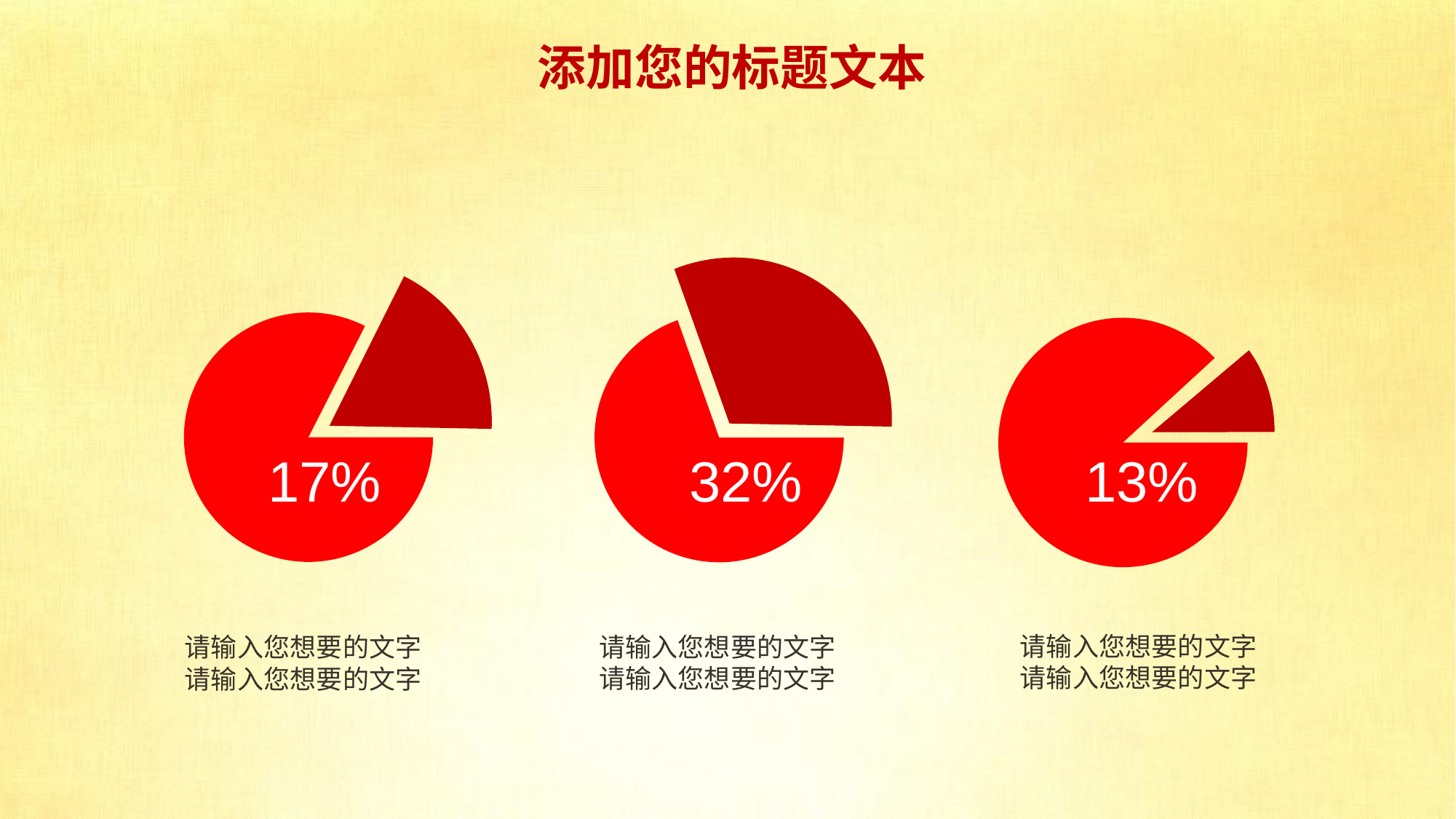

添加您的标题文本

17%
32%
13%
请输入您想要的文字
请输入您想要的文字
请输入您想要的文字
请输入您想要的文字
请输入您想要的文字
请输入您想要的文字